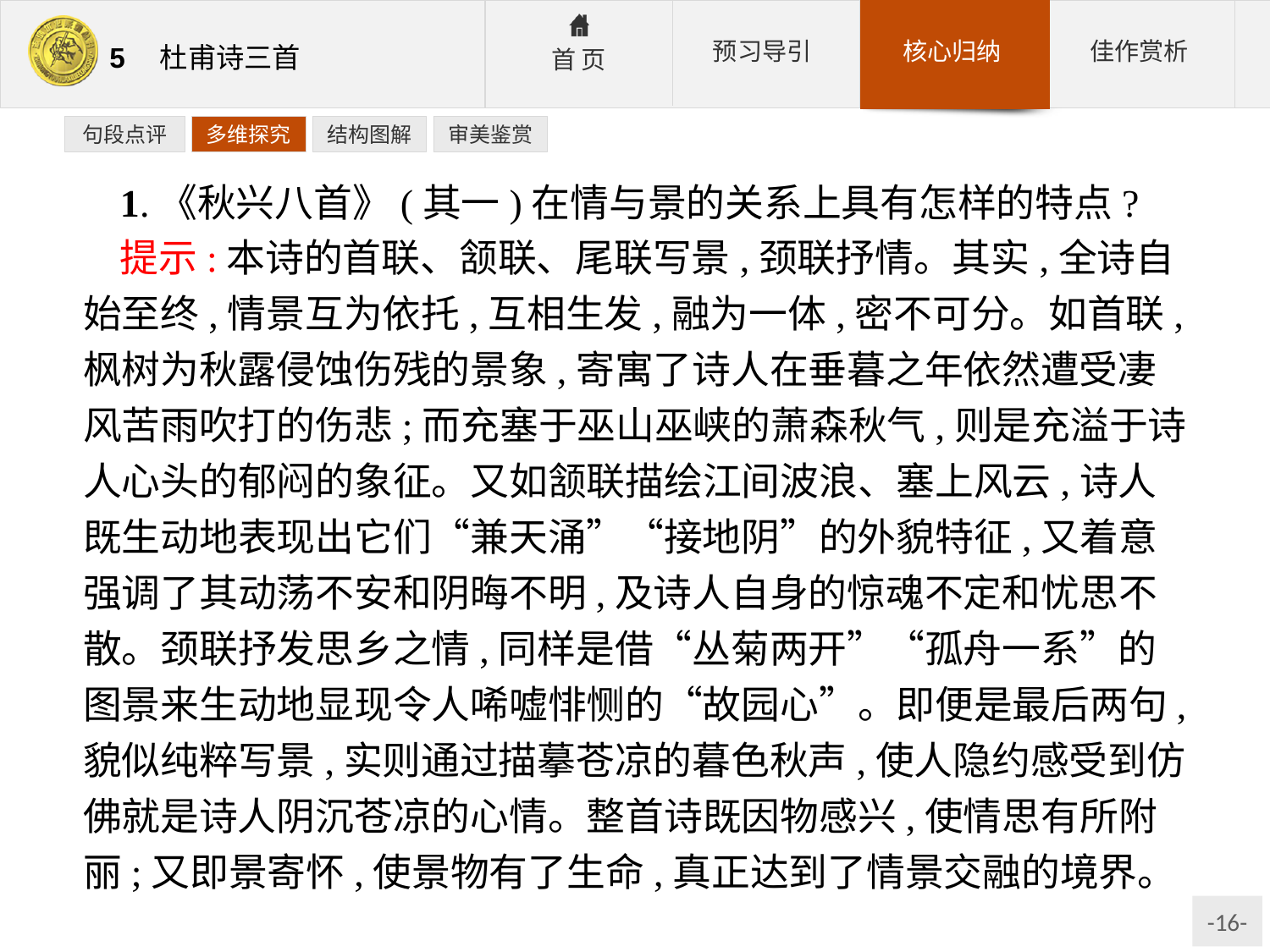

句段点评
多维探究
结构图解
审美鉴赏
1.《秋兴八首》(其一)在情与景的关系上具有怎样的特点?
提示:本诗的首联、颔联、尾联写景,颈联抒情。其实,全诗自始至终,情景互为依托,互相生发,融为一体,密不可分。如首联,枫树为秋露侵蚀伤残的景象,寄寓了诗人在垂暮之年依然遭受凄风苦雨吹打的伤悲;而充塞于巫山巫峡的萧森秋气,则是充溢于诗人心头的郁闷的象征。又如颔联描绘江间波浪、塞上风云,诗人既生动地表现出它们“兼天涌”“接地阴”的外貌特征,又着意强调了其动荡不安和阴晦不明,及诗人自身的惊魂不定和忧思不散。颈联抒发思乡之情,同样是借“丛菊两开”“孤舟一系”的图景来生动地显现令人唏嘘悱恻的“故园心”。即便是最后两句,貌似纯粹写景,实则通过描摹苍凉的暮色秋声,使人隐约感受到仿佛就是诗人阴沉苍凉的心情。整首诗既因物感兴,使情思有所附丽;又即景寄怀,使景物有了生命,真正达到了情景交融的境界。